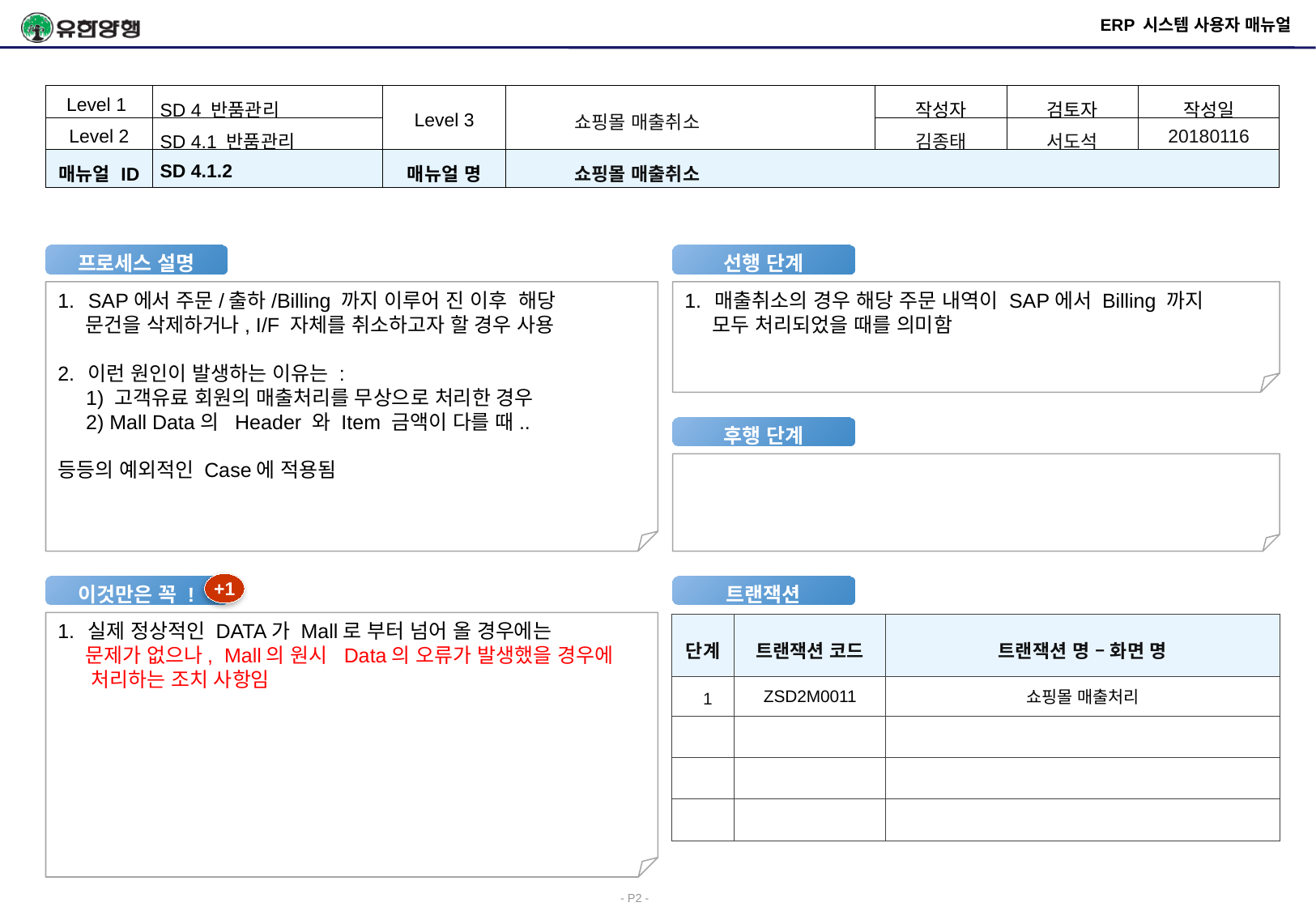

# ERP 시스템 사용자 매뉴얼
| Level 1 | SD 4 반품관리 | Level 3 | 쇼핑몰 매출취소 | 작성자 | 검토자 | 작성일 |
| --- | --- | --- | --- | --- | --- | --- |
| Level 2 | SD 4.1 반품관리 |  |  | 김종태 | 서도석 | 20180116 |
| 매뉴얼 ID | SD 4.1.2 | 매뉴얼 명 | 쇼핑몰 매출취소 |  |  |  |
프로세스 설명
선행 단계
SAP에서 주문/출하/Billing 까지 이루어 진 이후  해당
    문건을 삭제하거나, I/F 자체를 취소하고자 할 경우 사용

이런 원인이 발생하는 이유는 :
     1) 고객유료 회원의 매출처리를 무상으로 처리한 경우
     2) Mall Data의  Header 와 Item 금액이 다를 때..

등등의 예외적인 Case에 적용됨

매출취소의 경우 해당 주문 내역이 SAP에서 Billing 까지
    모두 처리되었을 때를 의미함
후행 단계

+1
이것만은 꼭 !
트랜잭션
실제 정상적인 DATA가 Mall로 부터 넘어 올 경우에는
    문제가 없으나,  Mall의 원시  Data의 오류가 발생했을 경우에
     처리하는 조치 사항임

| 단계 | 트랜잭션 코드 | 트랜잭션 명 – 화면 명 |
| --- | --- | --- |
| 1 | ZSD2M0011 | 쇼핑몰 매출처리 |
|  |  |  |
|  |  |  |
|  |  |  |